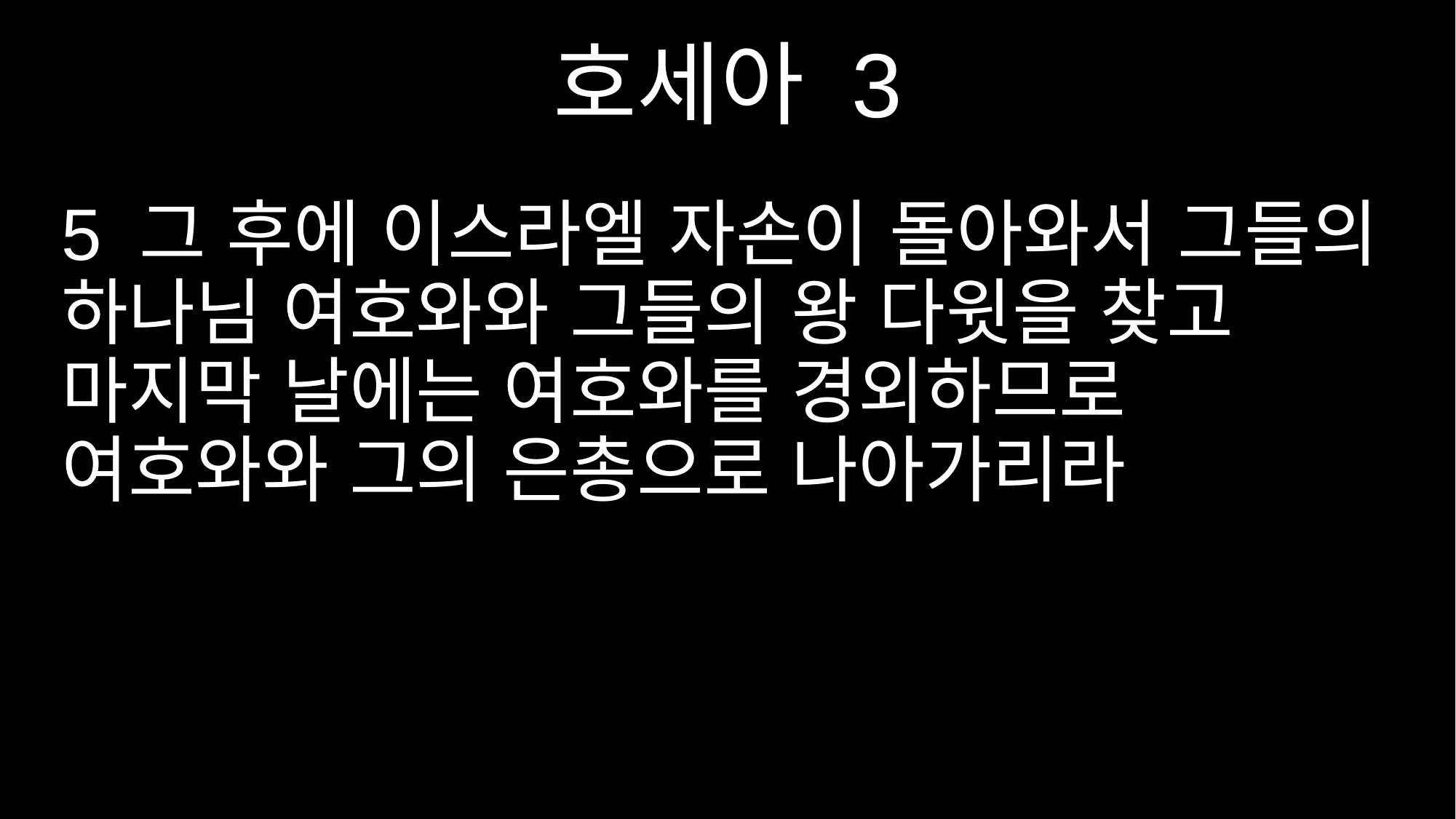

호세아 3
5 그 후에 이스라엘 자손이 돌아와서 그들의 하나님 여호와와 그들의 왕 다윗을 찾고 마지막 날에는 여호와를 경외하므로 여호와와 그의 은총으로 나아가리라